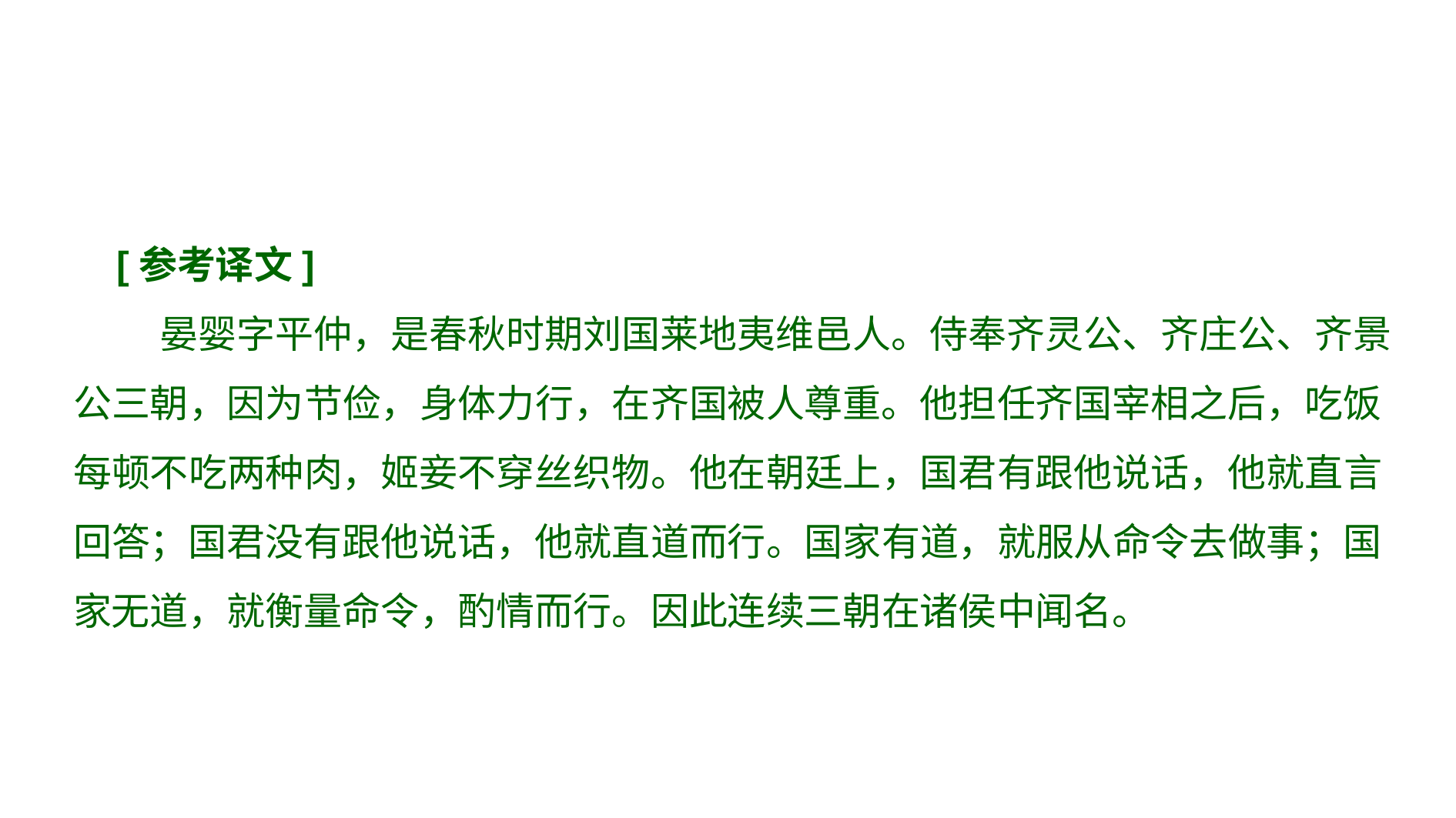

[参考译文]
     晏婴字平仲，是春秋时期刘国莱地夷维邑人。侍奉齐灵公、齐庄公、齐景公三朝，因为节俭，身体力行，在齐国被人尊重。他担任齐国宰相之后，吃饭每顿不吃两种肉，姬妾不穿丝织物。他在朝廷上，国君有跟他说话，他就直言回答；国君没有跟他说话，他就直道而行。国家有道，就服从命令去做事；国家无道，就衡量命令，酌情而行。因此连续三朝在诸侯中闻名。